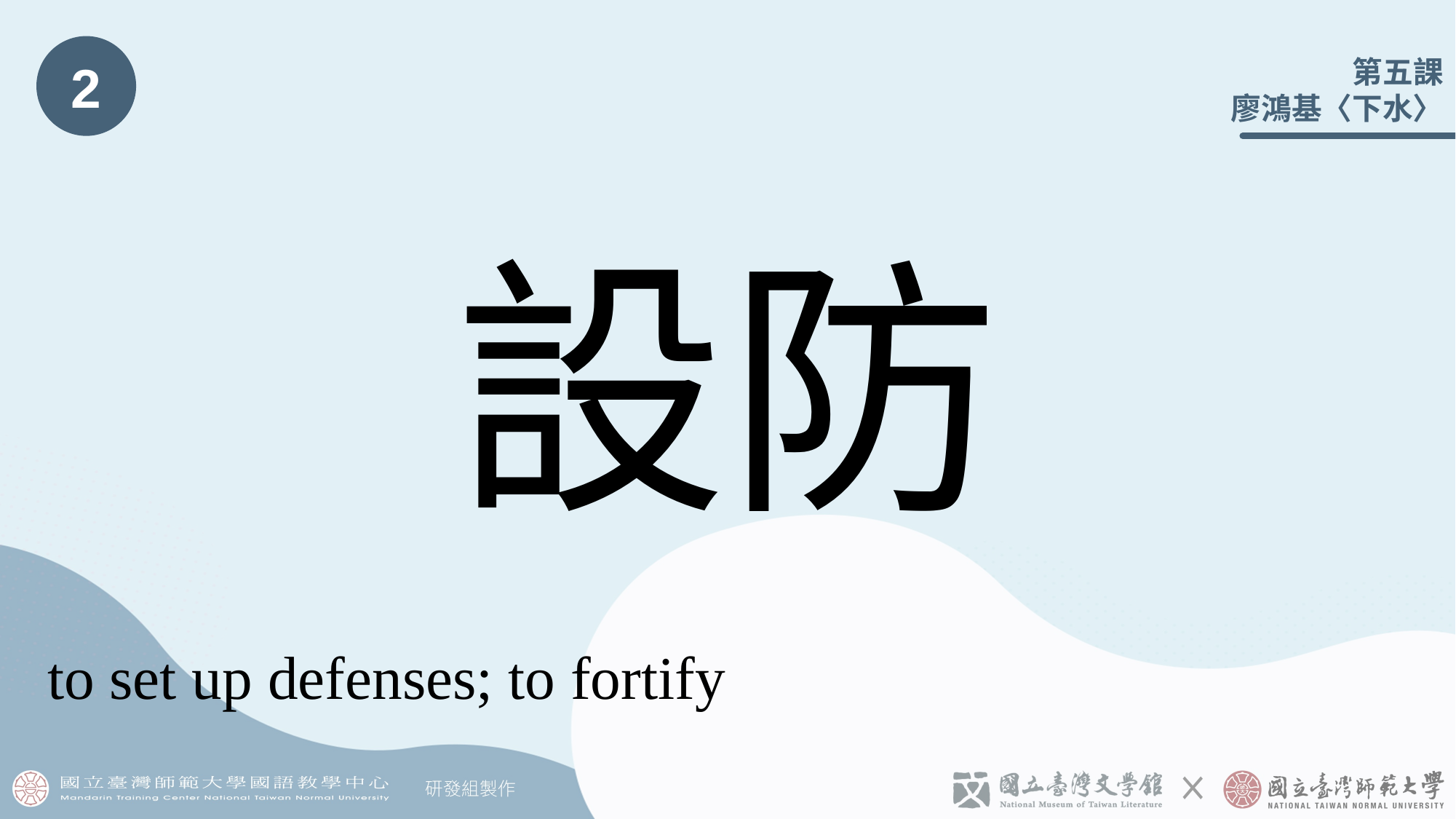

2
# 設防
to set up defenses; to fortify